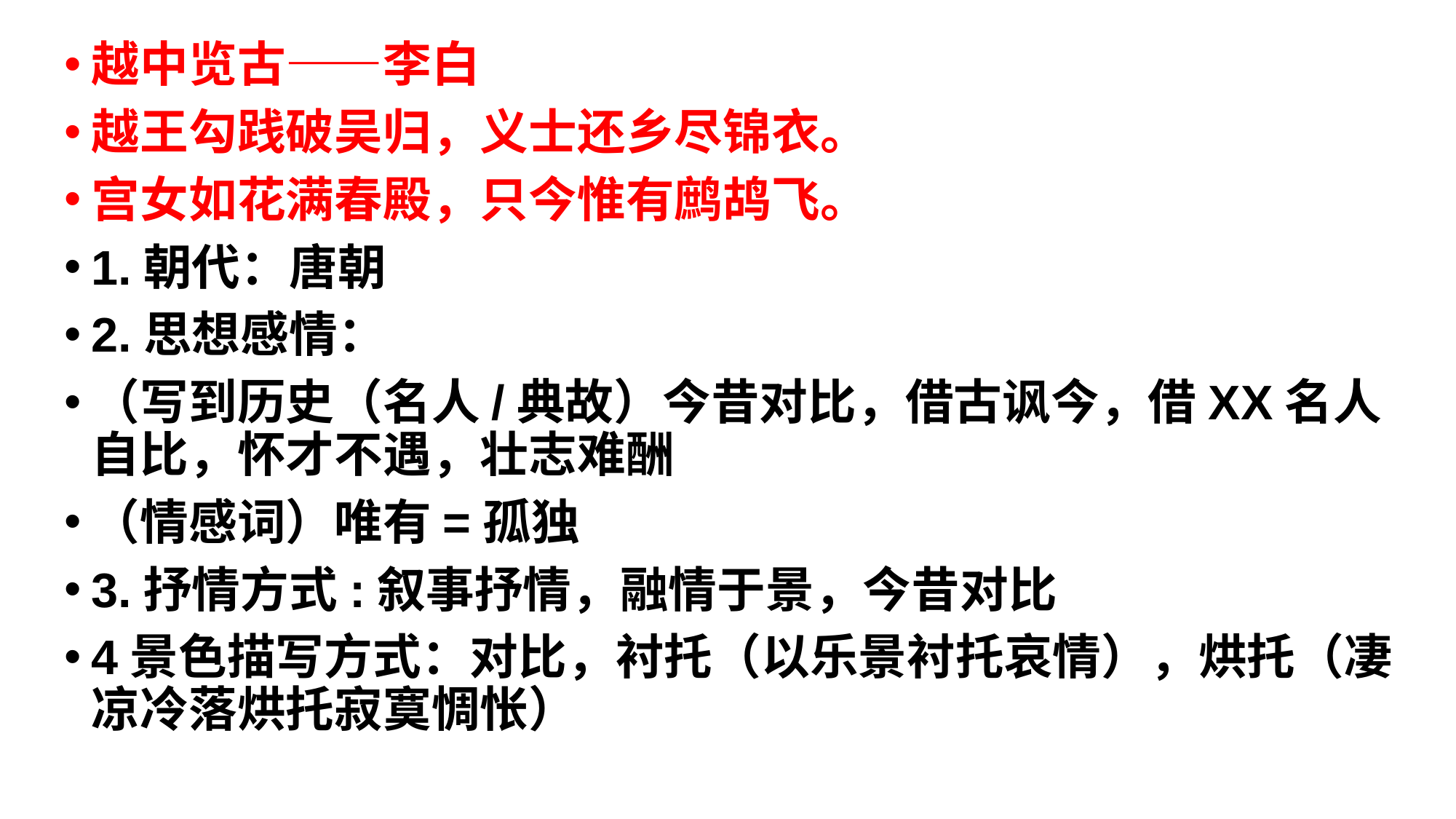

越中览古——李白
越王勾践破吴归，义士还乡尽锦衣。
宫女如花满春殿，只今惟有鹧鸪飞。
1.朝代：唐朝
2.思想感情：
（写到历史（名人/典故）今昔对比，借古讽今，借XX名人自比，怀才不遇，壮志难酬
（情感词）唯有=孤独
3.抒情方式:叙事抒情，融情于景，今昔对比
4景色描写方式：对比，衬托（以乐景衬托哀情），烘托（凄凉冷落烘托寂寞惆怅）